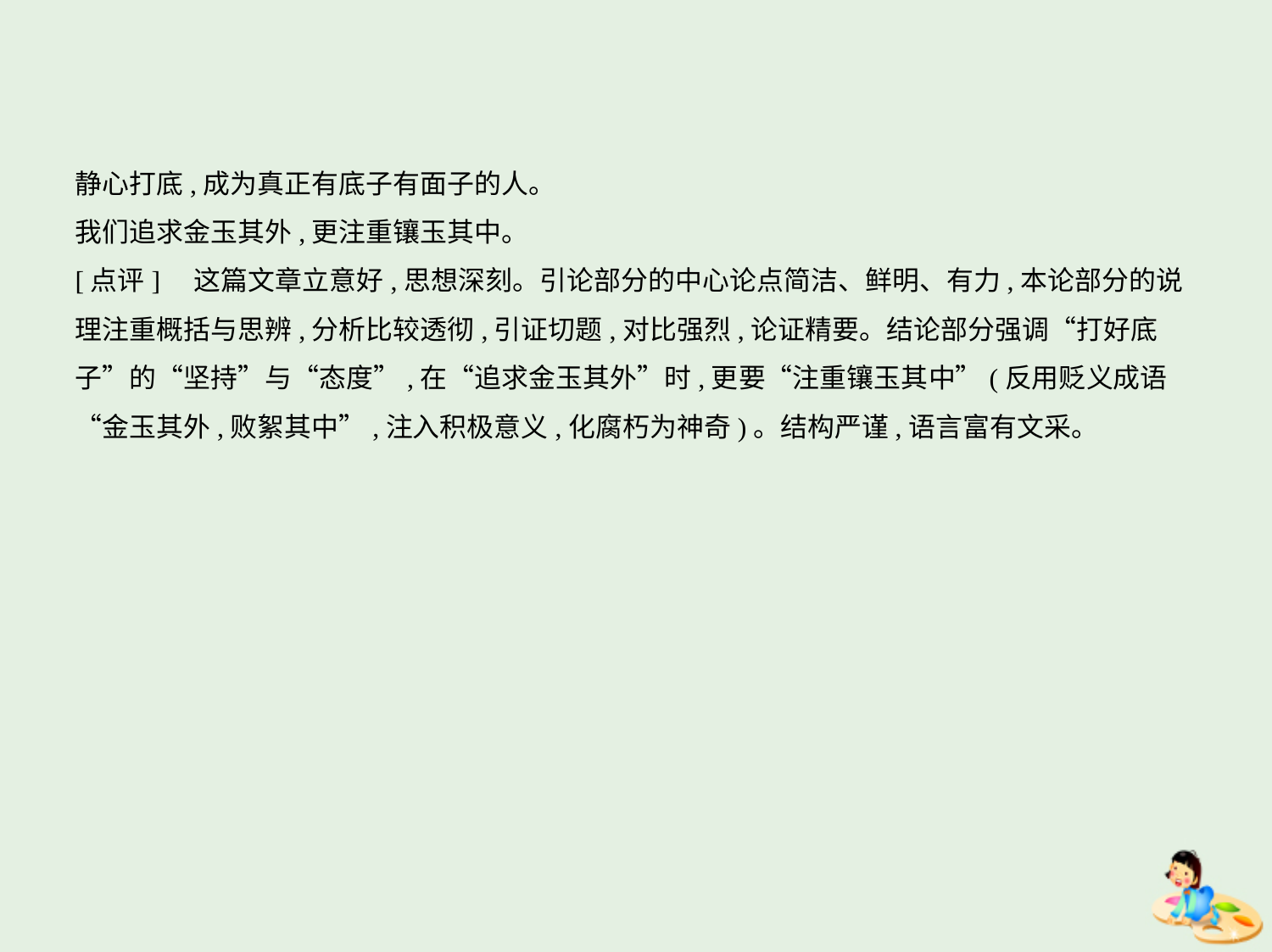

静心打底,成为真正有底子有面子的人。
我们追求金玉其外,更注重镶玉其中。
[点评]　这篇文章立意好,思想深刻。引论部分的中心论点简洁、鲜明、有力,本论部分的说
理注重概括与思辨,分析比较透彻,引证切题,对比强烈,论证精要。结论部分强调“打好底
子”的“坚持”与“态度”,在“追求金玉其外”时,更要“注重镶玉其中”(反用贬义成语
“金玉其外,败絮其中”,注入积极意义,化腐朽为神奇)。结构严谨,语言富有文采。